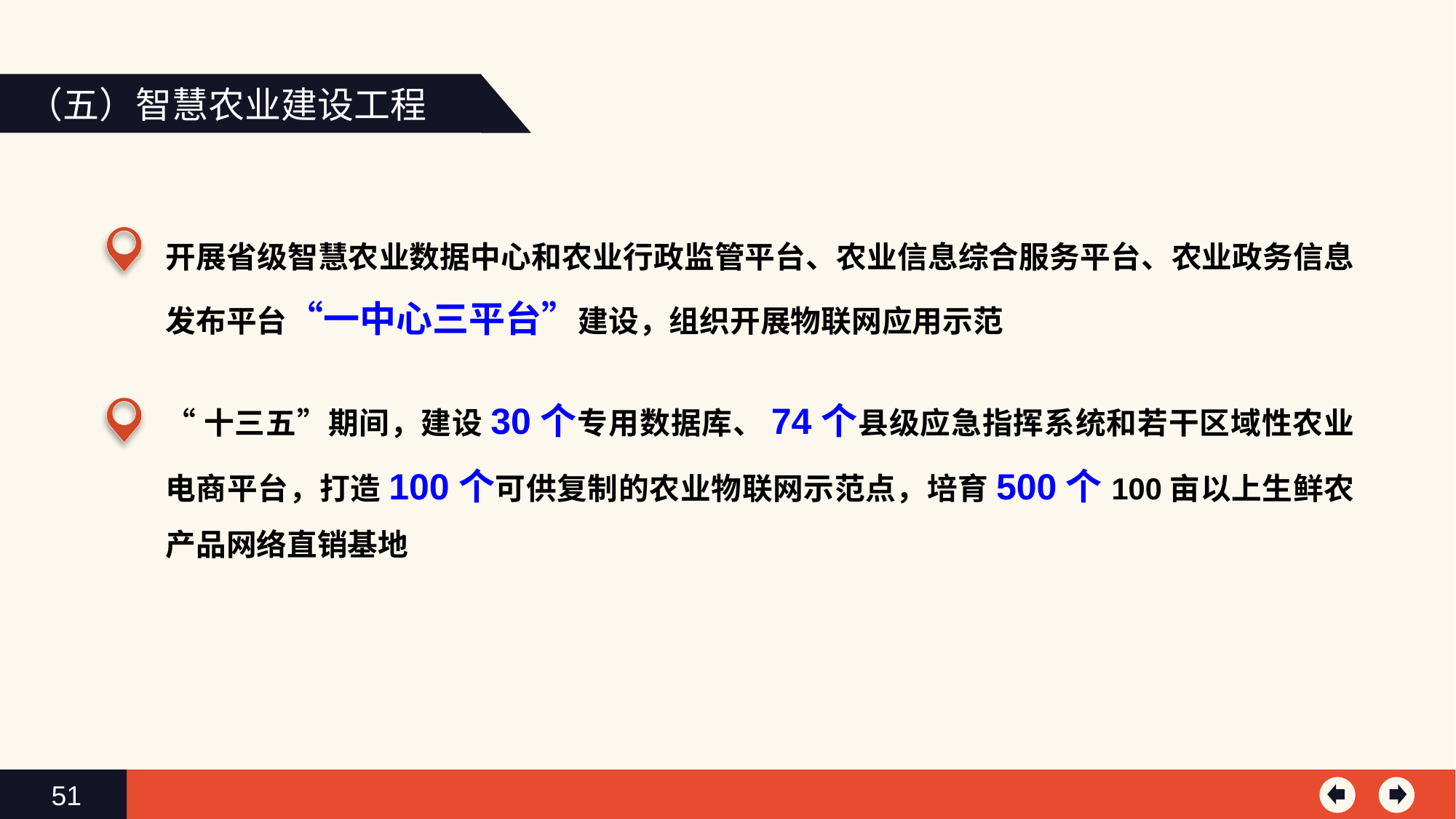

（五）智慧农业建设工程
开展省级智慧农业数据中心和农业行政监管平台、农业信息综合服务平台、农业政务信息发布平台“一中心三平台”建设，组织开展物联网应用示范
“十三五”期间，建设30个专用数据库、74个县级应急指挥系统和若干区域性农业电商平台，打造100个可供复制的农业物联网示范点，培育500个100亩以上生鲜农产品网络直销基地

51